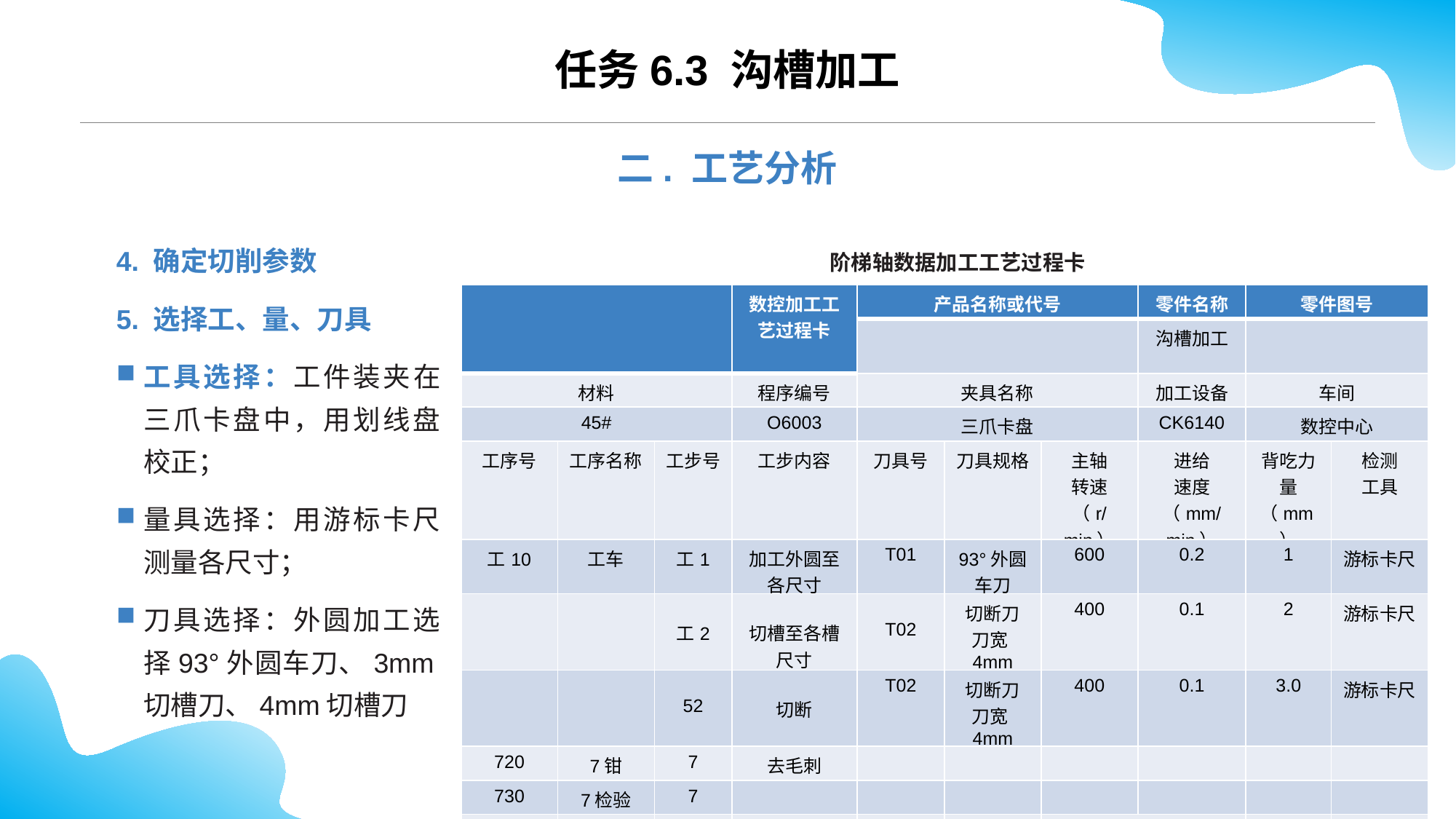

CONTENTS
任务6.3 沟槽加工
二. 工艺分析
4. 确定切削参数
5. 选择工、量、刀具
工具选择：工件装夹在三爪卡盘中，用划线盘校正；
量具选择：用游标卡尺测量各尺寸；
刀具选择：外圆加工选择93°外圆车刀、3mm切槽刀、4mm切槽刀

阶梯轴数据加工工艺过程卡
|  |  |  | 数控加工工艺过程卡 | 产品名称或代号 |  |  | 零件名称 | 零件图号 |  |
| --- | --- | --- | --- | --- | --- | --- | --- | --- | --- |
|  |  |  |  |  |  |  | 沟槽加工 |  |  |
| 材料 |  |  | 程序编号 | 夹具名称 |  |  | 加工设备 | 车间 |  |
| 45# |  |  | O6003 | 三爪卡盘 |  |  | CK6140 | 数控中心 |  |
| 工序号 | 工序名称 | 工步号 | 工步内容 | 刀具号 | 刀具规格 | 主轴 转速 （r/min） | 进给 速度 （mm/min） | 背吃力量 （mm） | 检测 工具 |
| 工10 | 工车 | 工1 | 加工外圆至各尺寸 | T01 | 93°外圆车刀 | 600 | 0.2 | 1 | 游标卡尺 |
|  |  | 工2 | 切槽至各槽尺寸 | T02 | 切断刀 刀宽4mm | 400 | 0.1 | 2 | 游标卡尺 |
|  |  | 52 | 切断 | T02 | 切断刀 刀宽4mm | 400 | 0.1 | 3.0 | 游标卡尺 |
| 720 | 7钳 | 7 | 去毛刺 |  |  |  |  |  |  |
| 730 | 7检验 | 7 |  |  |  |  |  |  |  |
|  |  | 审核 |  | 批准 |  | 年 月 日 |  | 工 页 | 第 页 |